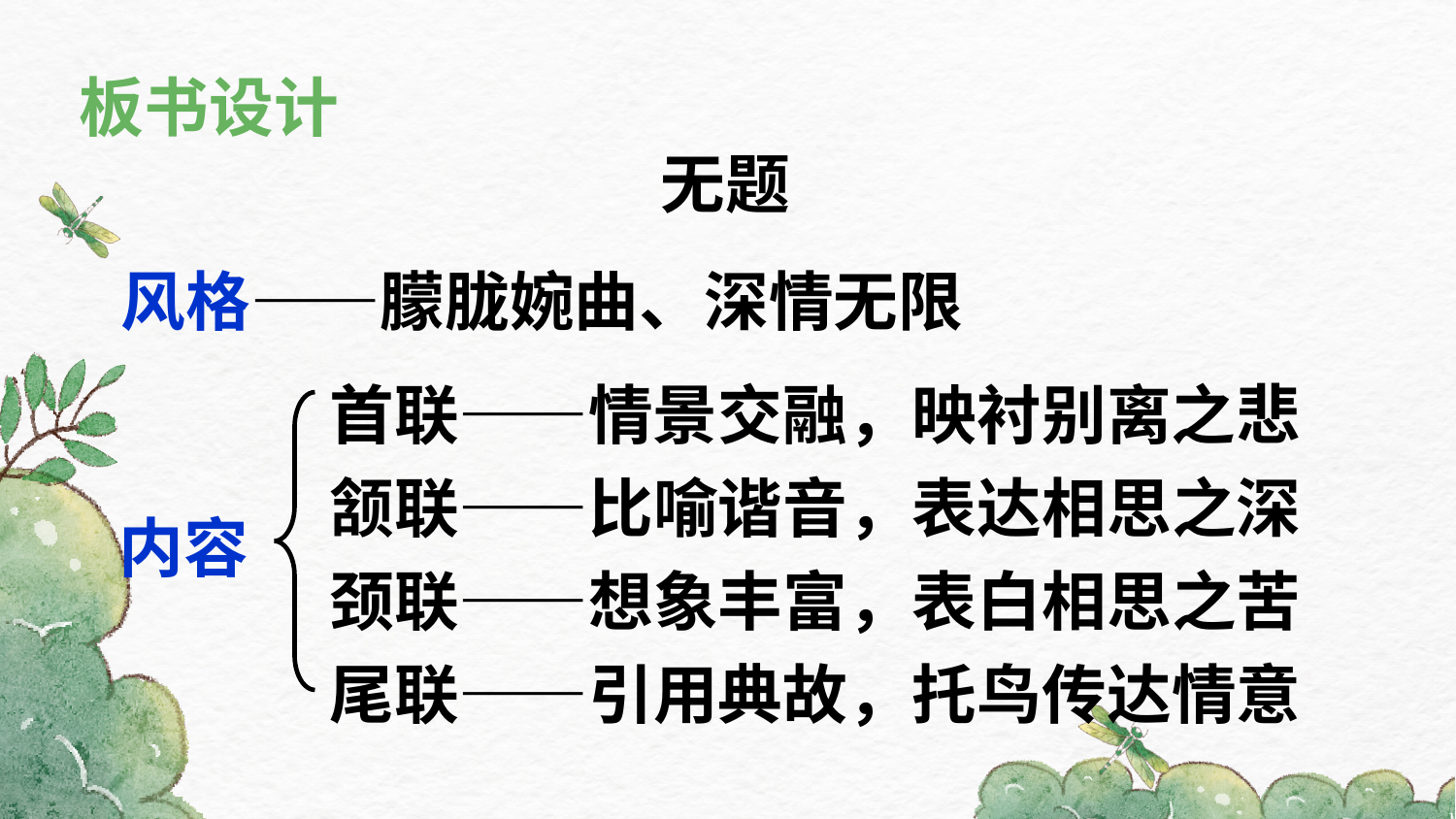

板书设计
无题
风格——朦胧婉曲、深情无限
首联——情景交融，映衬别离之悲
颔联——比喻谐音，表达相思之深
颈联——想象丰富，表白相思之苦
尾联——引用典故，托鸟传达情意

内容